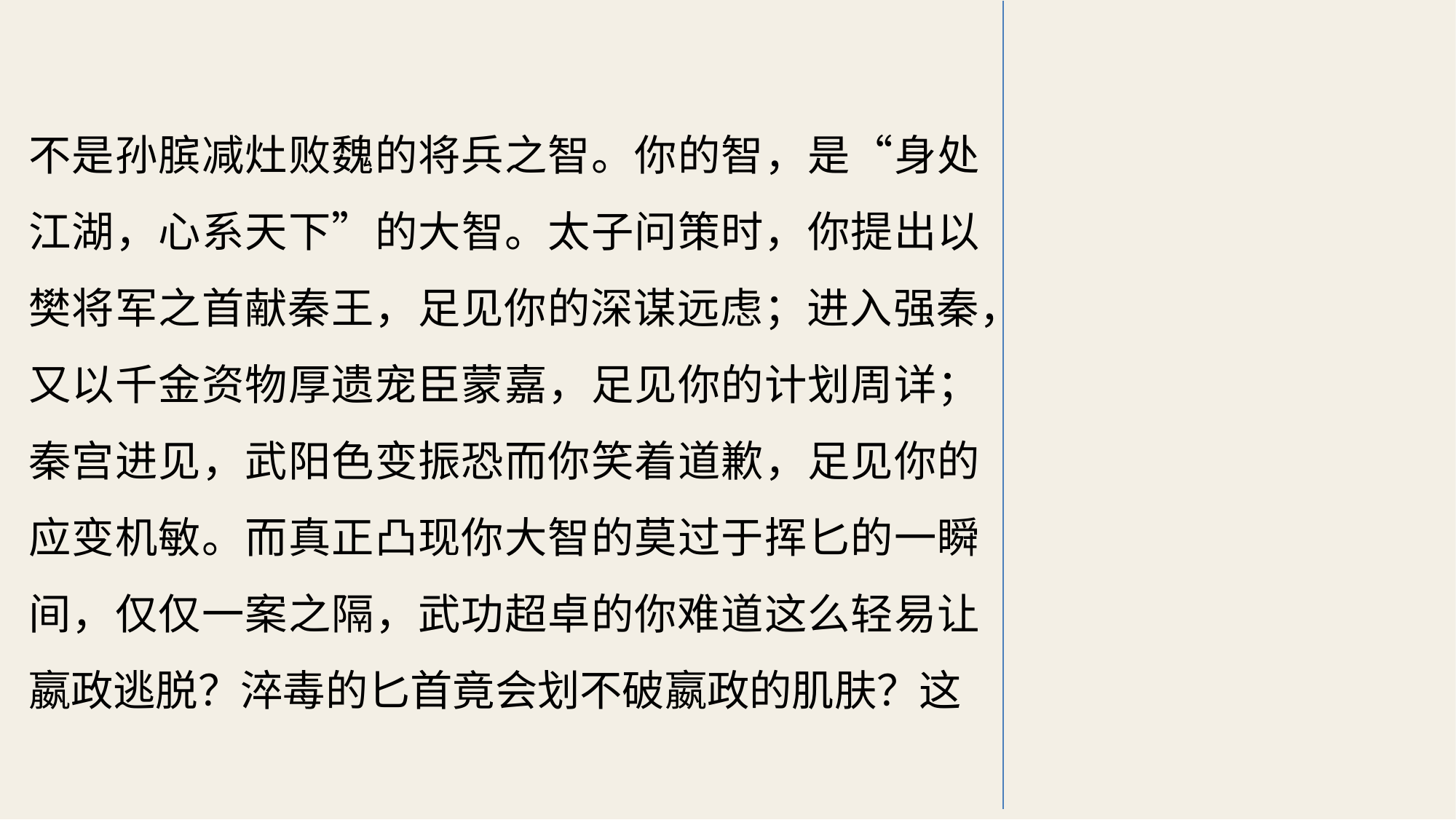

不是孙膑减灶败魏的将兵之智。你的智，是“身处江湖，心系天下”的大智。太子问策时，你提出以樊将军之首献秦王，足见你的深谋远虑；进入强秦，又以千金资物厚遗宠臣蒙嘉，足见你的计划周详；秦宫进见，武阳色变振恐而你笑着道歉，足见你的应变机敏。而真正凸现你大智的莫过于挥匕的一瞬间，仅仅一案之隔，武功超卓的你难道这么轻易让嬴政逃脱？淬毒的匕首竟会划不破嬴政的肌肤？这